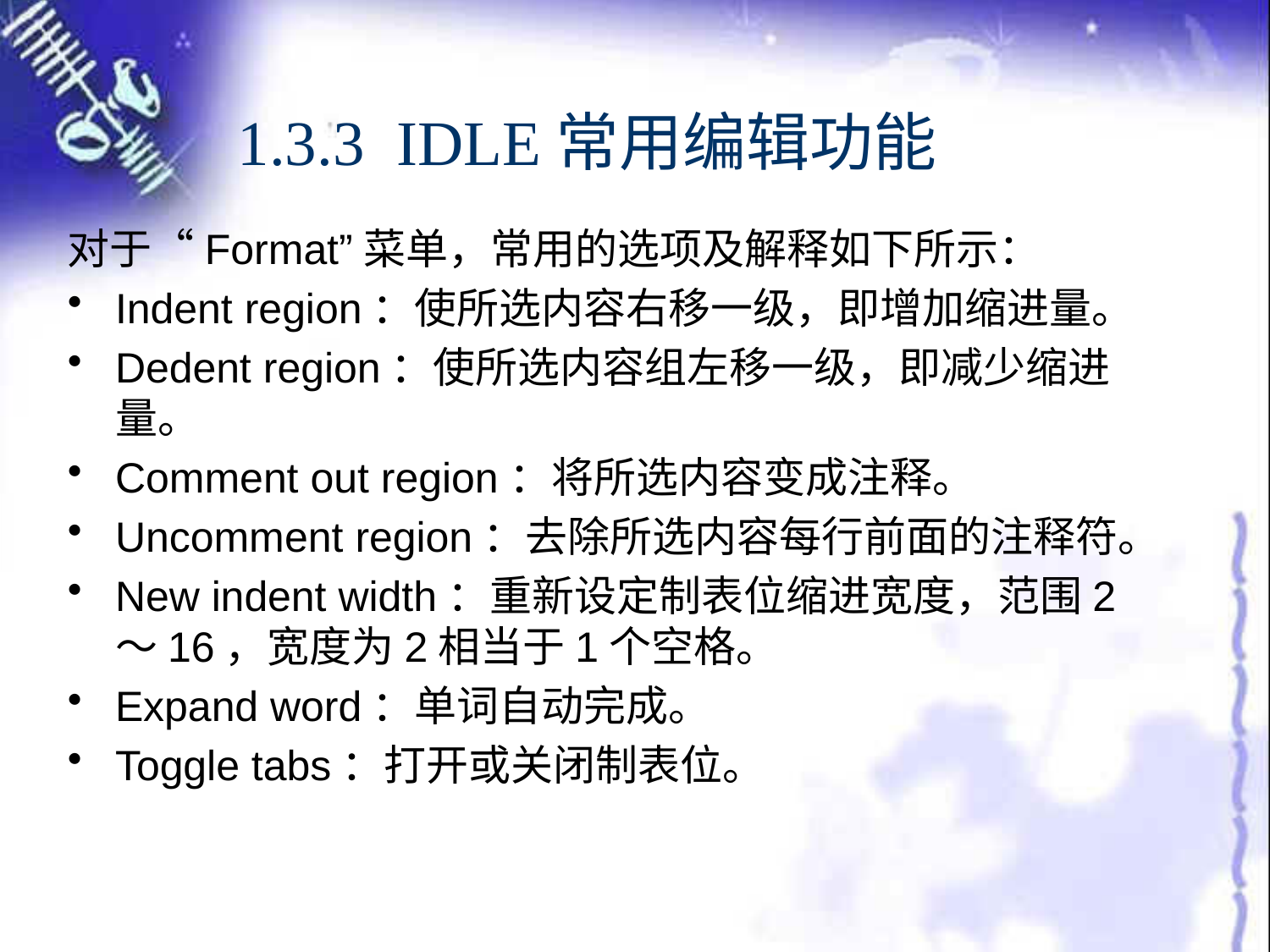

# 1.3.3  IDLE常用编辑功能
对于“Format”菜单，常用的选项及解释如下所示：
Indent region：使所选内容右移一级，即增加缩进量。
Dedent region：使所选内容组左移一级，即减少缩进量。
Comment out region：将所选内容变成注释。
Uncomment region：去除所选内容每行前面的注释符。
New indent width：重新设定制表位缩进宽度，范围2～16，宽度为2相当于1个空格。
Expand word：单词自动完成。
Toggle tabs：打开或关闭制表位。